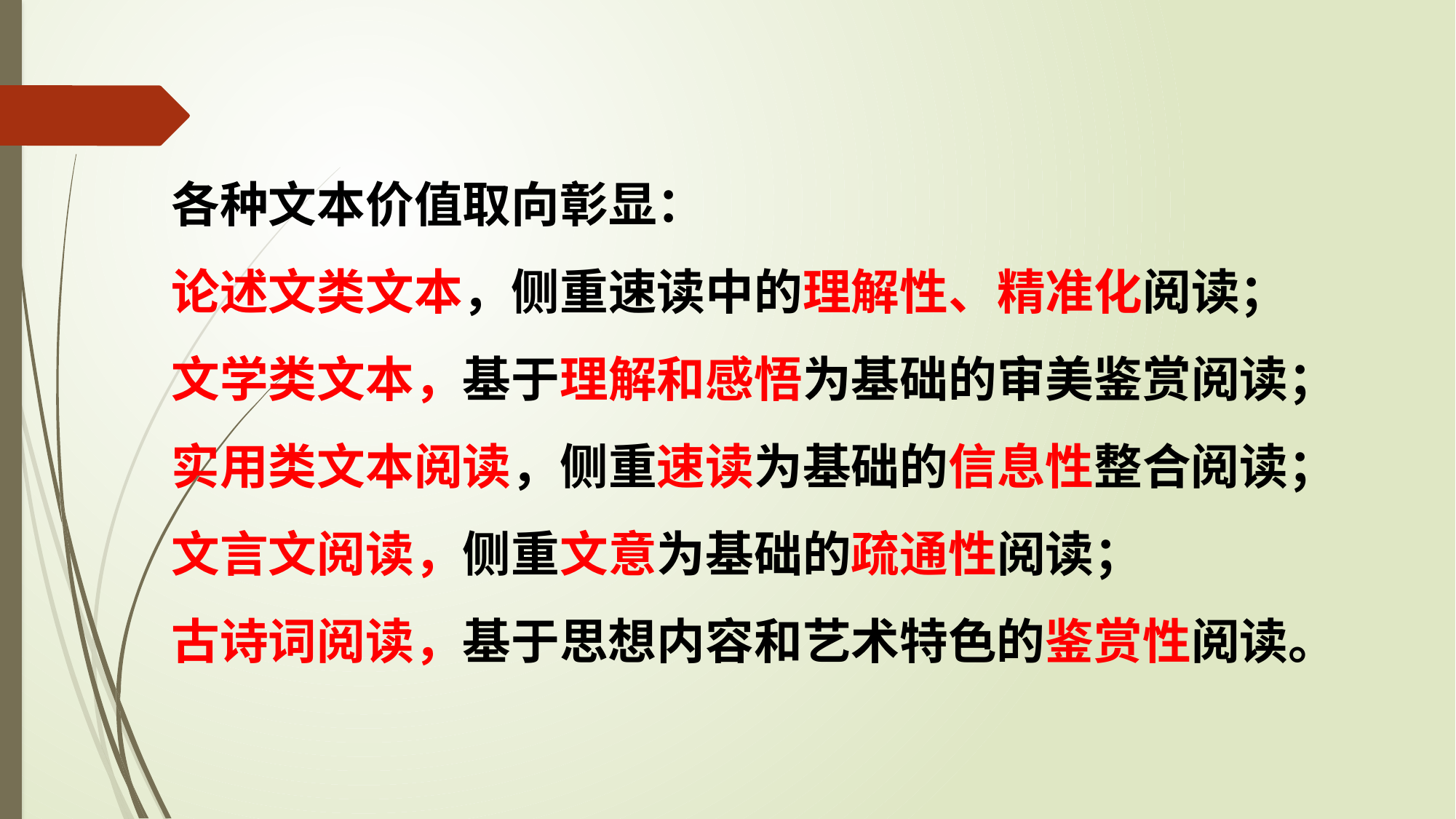

各种文本价值取向彰显：
论述文类文本，侧重速读中的理解性、精准化阅读；
文学类文本，基于理解和感悟为基础的审美鉴赏阅读；
实用类文本阅读，侧重速读为基础的信息性整合阅读；
文言文阅读，侧重文意为基础的疏通性阅读；
古诗词阅读，基于思想内容和艺术特色的鉴赏性阅读。